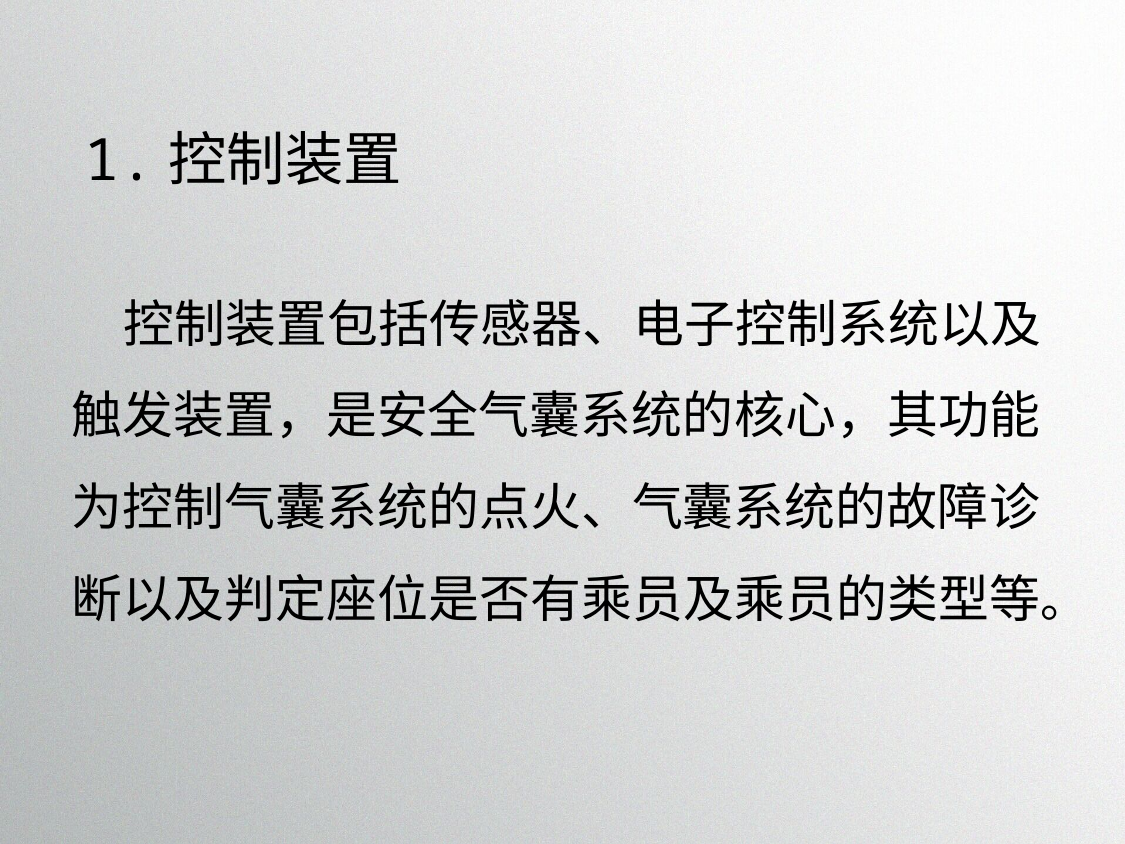

# 1.控制装置
控制装置包括传感器、电子控制系统以及触发装置，是安全气囊系统的核心，其功能为控制气囊系统的点火、气囊系统的故障诊断以及判定座位是否有乘员及乘员的类型等。